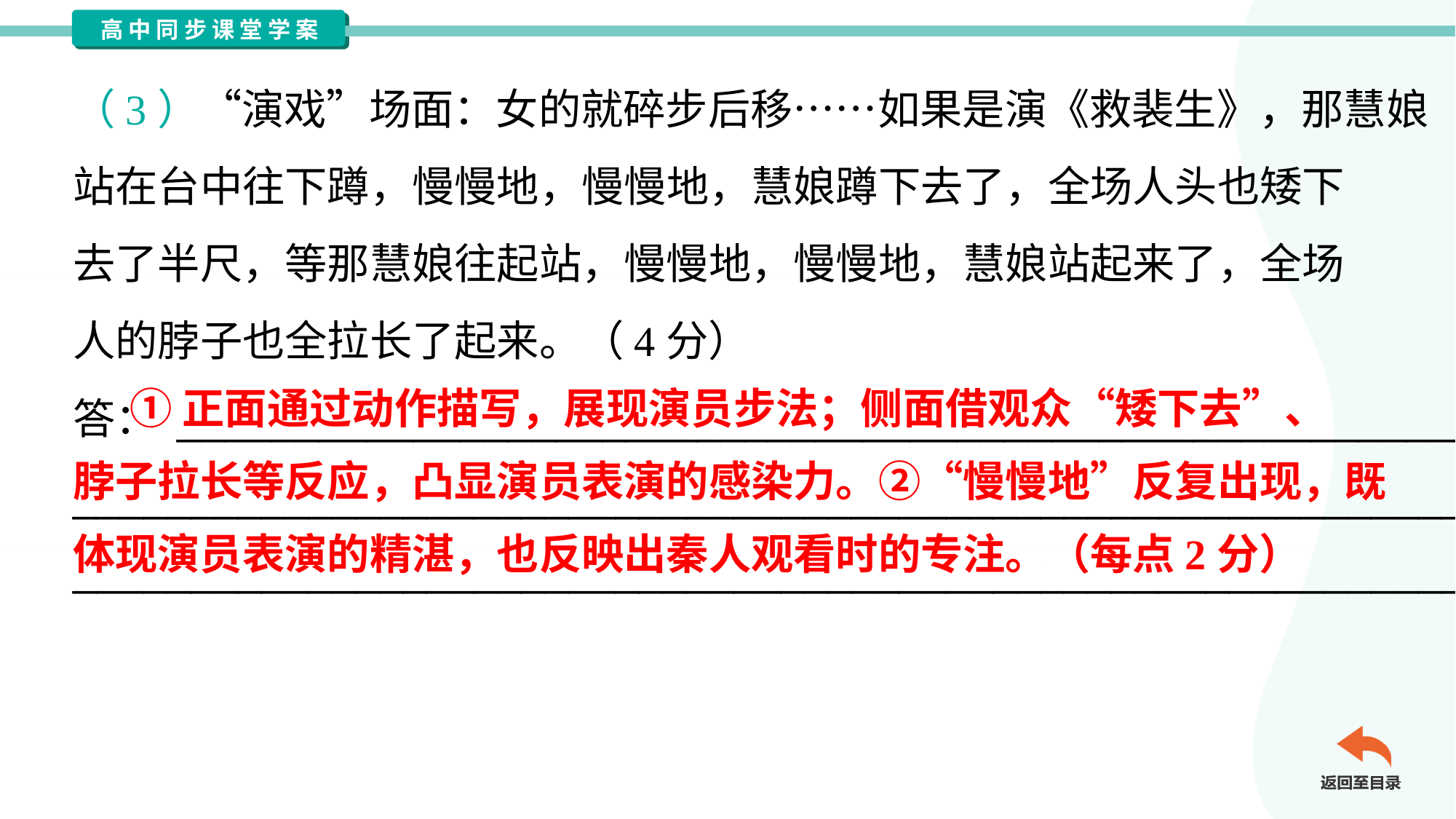

（3）“演戏”场面：女的就碎步后移……如果是演《救裴生》，那慧娘
站在台中往下蹲，慢慢地，慢慢地，慧娘蹲下去了，全场人头也矮下
去了半尺，等那慧娘往起站，慢慢地，慢慢地，慧娘站起来了，全场
人的脖子也全拉长了起来。（4分）
答： ________________________________________________________
_____________________________________________________________
_____________________________________________________________
      ①正面通过动作描写，展现演员步法；侧面借观众“矮下去”、
脖子拉长等反应，凸显演员表演的感染力。②“慢慢地”反复出现，既
体现演员表演的精湛，也反映出秦人观看时的专注。（每点2分）